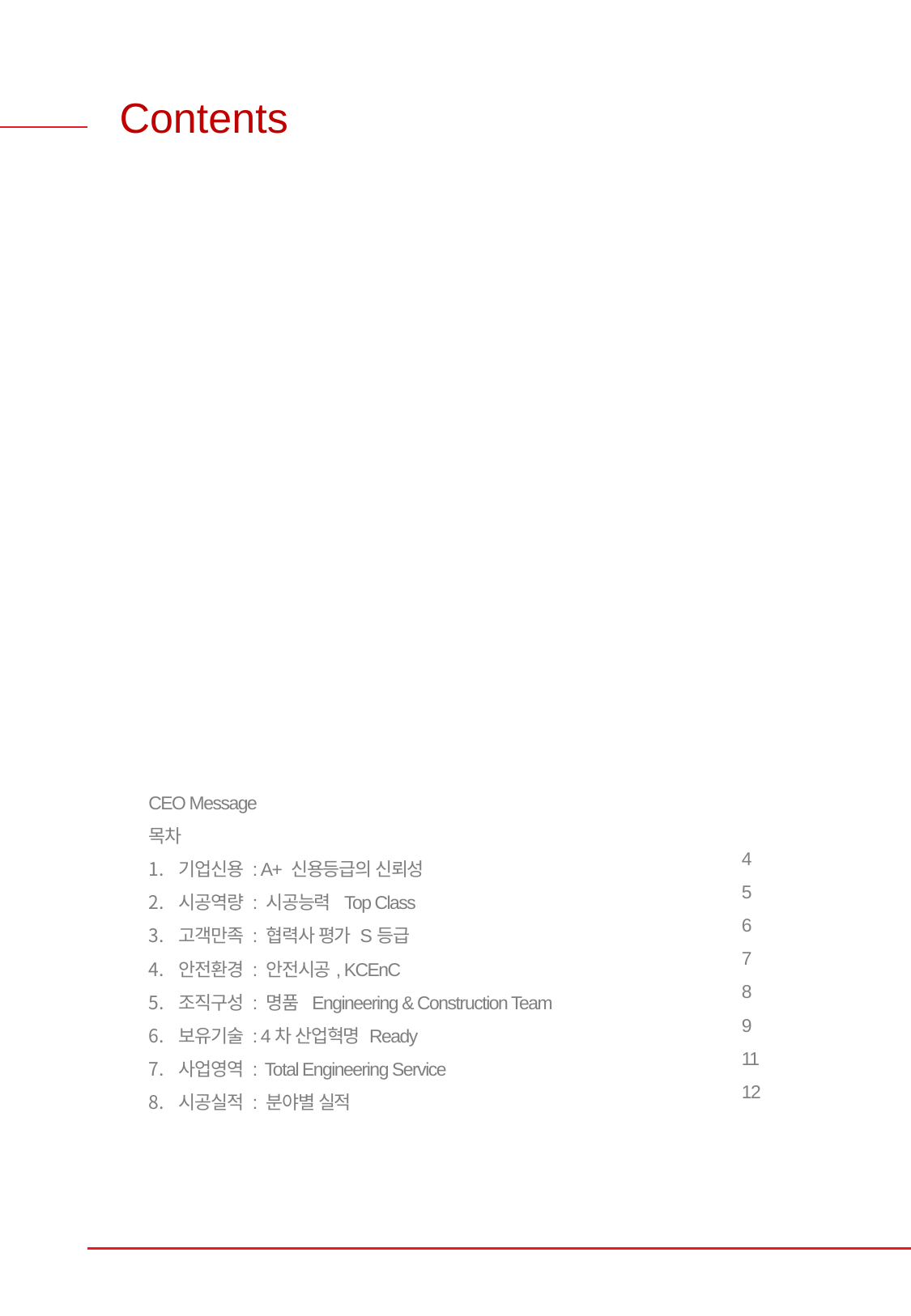

Contents
CEO Message
목차
기업신용 : A+ 신용등급의 신뢰성
시공역량 : 시공능력  Top Class
고객만족 : 협력사 평가 S등급
안전환경 : 안전시공, KCEnC
조직구성 : 명품  Engineering & Construction Team
보유기술 : 4차 산업혁명 Ready
사업영역 :  Total Engineering Service
시공실적 : 분야별 실적

4
5
6
7
8
9
11
12